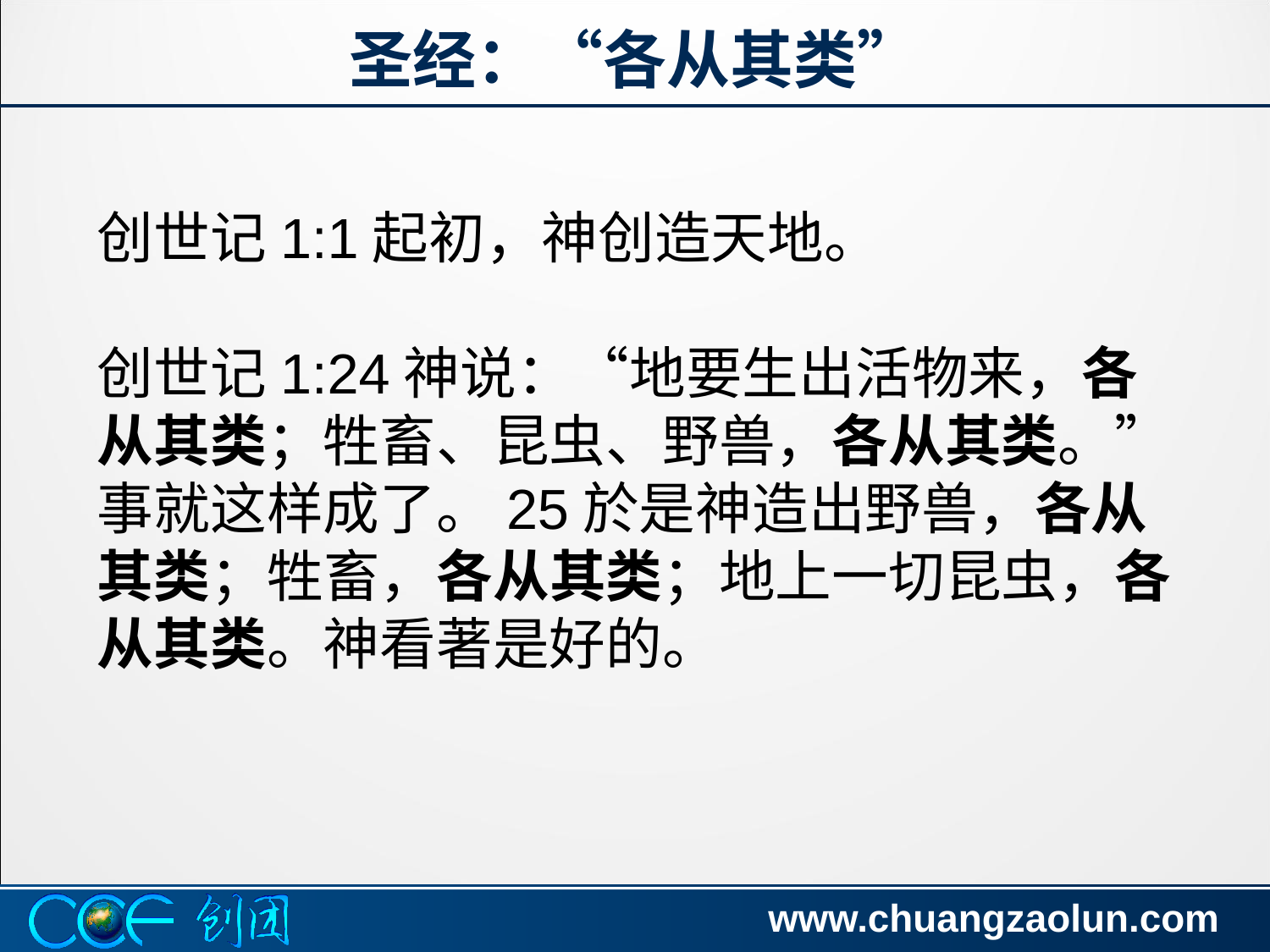

Gen 1:1, 24-25 according to their kinds
# 圣经：“各从其类”
创世记1:1起初，神创造天地。

创世记1:24神说：“地要生出活物来，各从其类；牲畜、昆虫、野兽，各从其类。”事就这样成了。25於是神造出野兽，各从其类；牲畜，各从其类；地上一切昆虫，各从其类。神看著是好的。